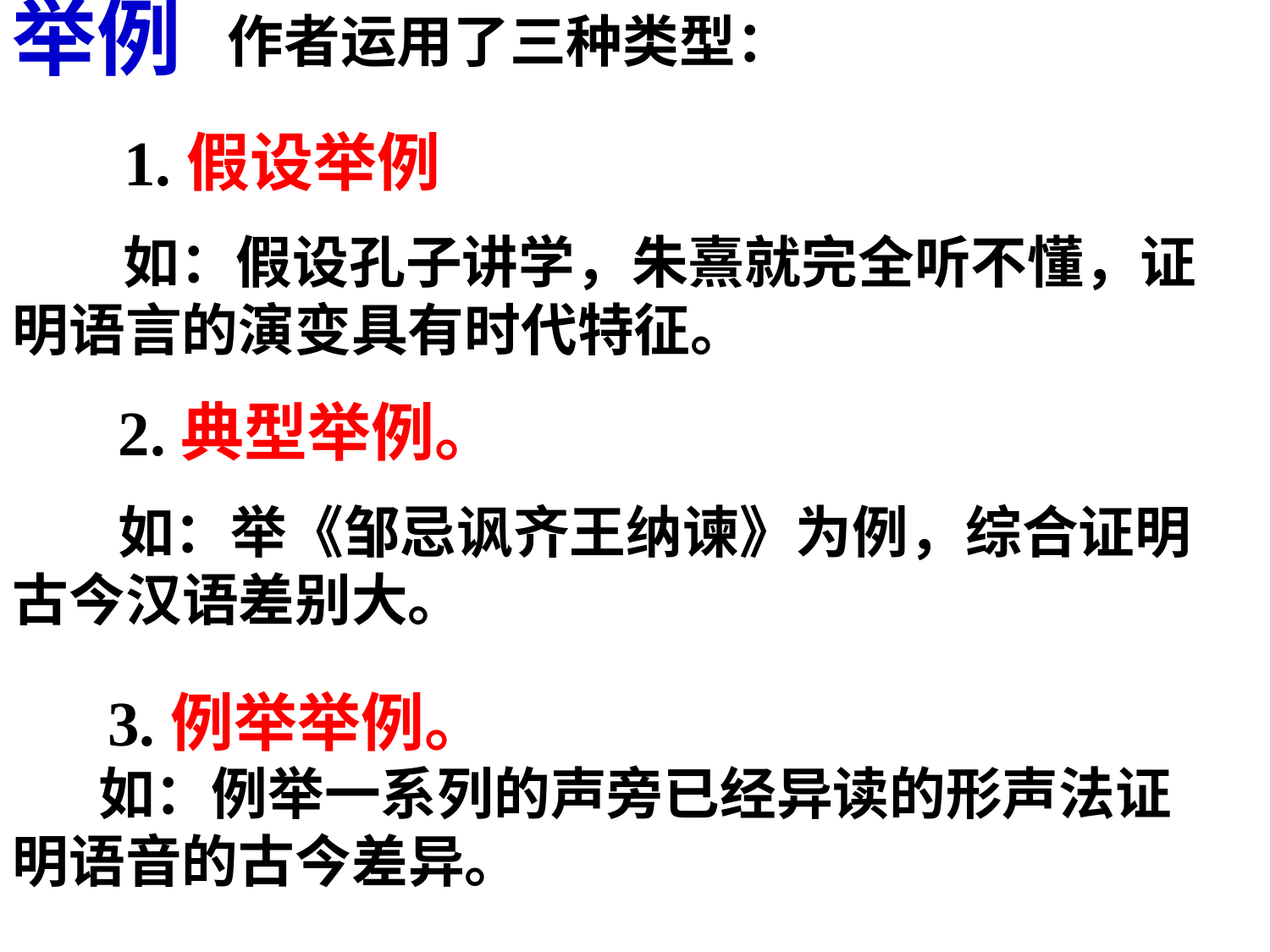

作者运用了三种类型：
# 举例
       1.假设举例
         如：假设孔子讲学，朱熹就完全听不懂，证明语言的演变具有时代特征。
          2.典型举例。
          如：举《邹忌讽齐王纳谏》为例，综合证明古今汉语差别大。
      3.例举举例。
         如：例举一系列的声旁已经异读的形声法证明语音的古今差异。